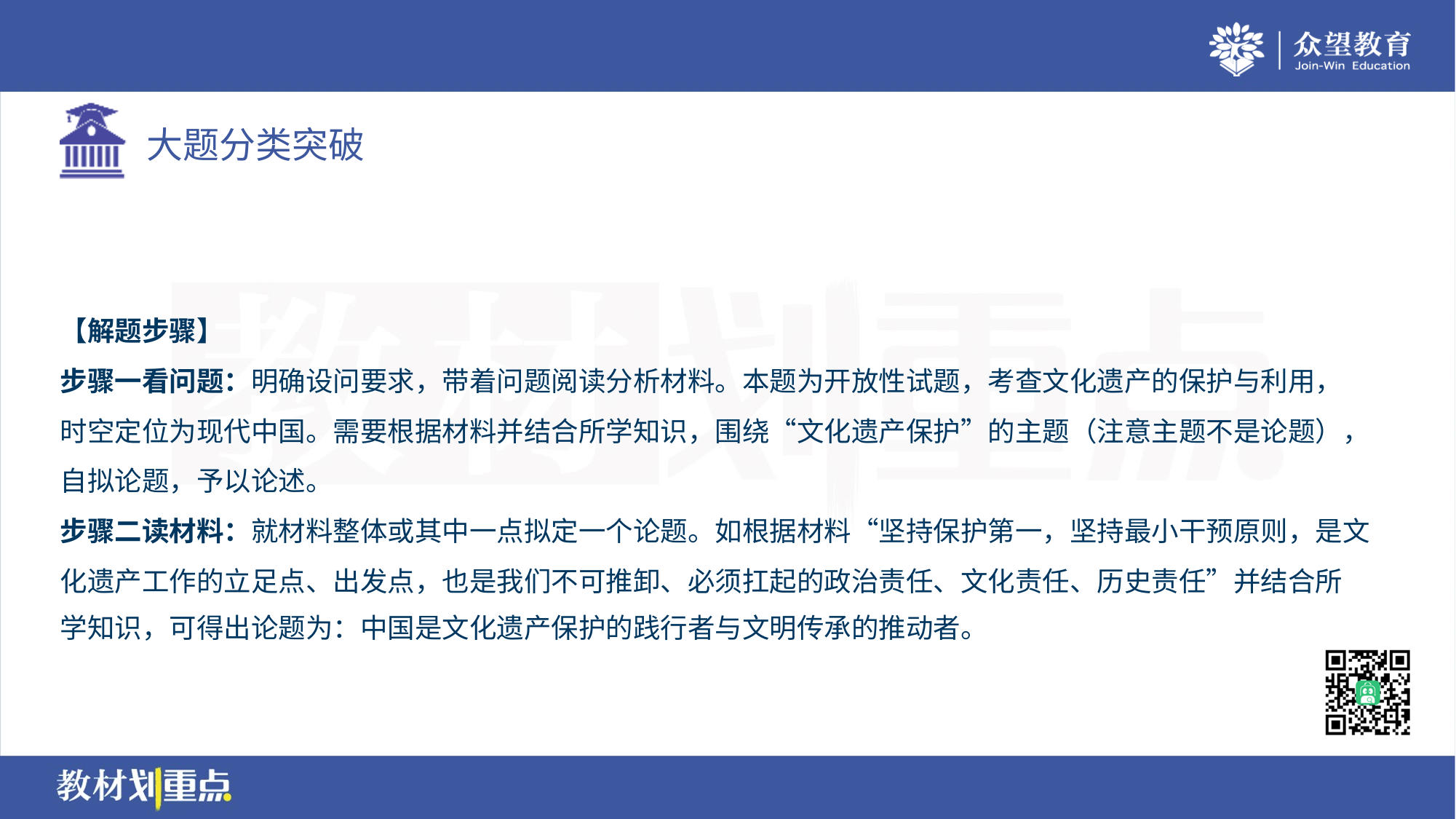

【解题步骤】
步骤一看问题：明确设问要求，带着问题阅读分析材料。本题为开放性试题，考查文化遗产的保护与利用，
时空定位为现代中国。需要根据材料并结合所学知识，围绕“文化遗产保护”的主题（注意主题不是论题），
自拟论题，予以论述。
步骤二读材料：就材料整体或其中一点拟定一个论题。如根据材料“坚持保护第一，坚持最小干预原则，是文
化遗产工作的立足点、出发点，也是我们不可推卸、必须扛起的政治责任、文化责任、历史责任”并结合所
学知识，可得出论题为：中国是文化遗产保护的践行者与文明传承的推动者。